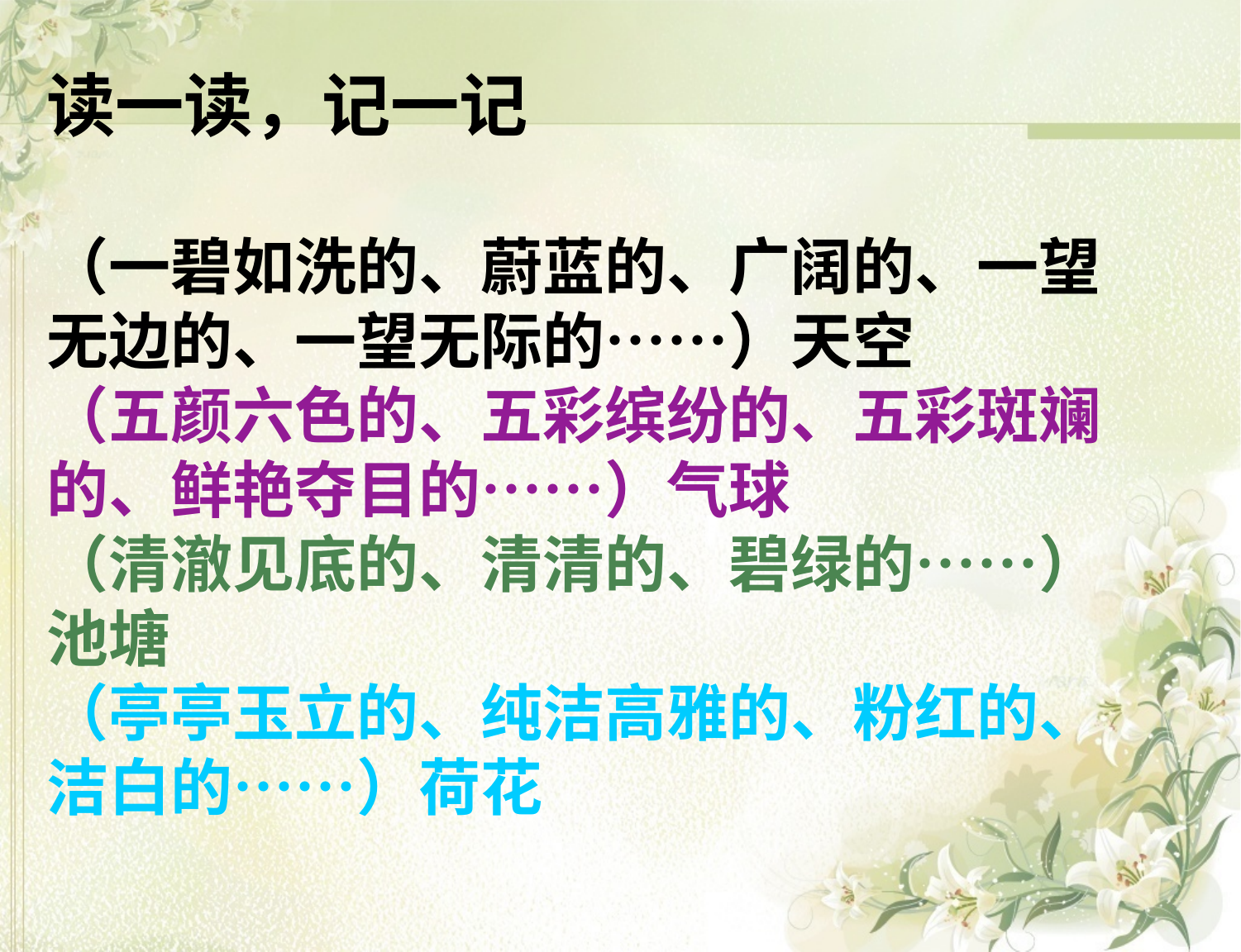

读一读，记一记

（一碧如洗的、蔚蓝的、广阔的、一望无边的、一望无际的……）天空
（五颜六色的、五彩缤纷的、五彩斑斓的、鲜艳夺目的……）气球
（清澈见底的、清清的、碧绿的……）池塘
（亭亭玉立的、纯洁高雅的、粉红的、洁白的……）荷花